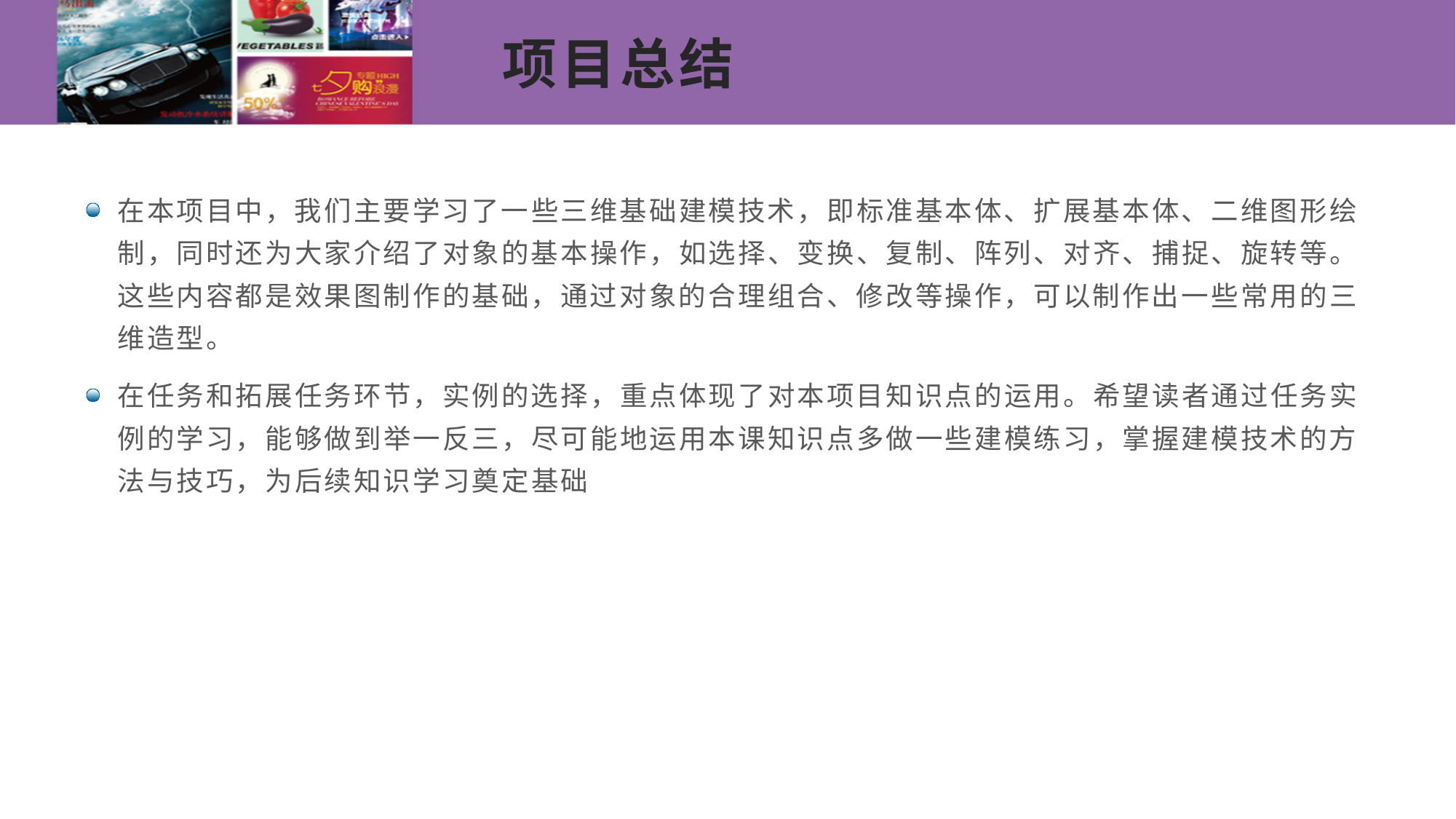

# 项目总结
在本项目中，我们主要学习了一些三维基础建模技术，即标准基本体、扩展基本体、二维图形绘制，同时还为大家介绍了对象的基本操作，如选择、变换、复制、阵列、对齐、捕捉、旋转等。这些内容都是效果图制作的基础，通过对象的合理组合、修改等操作，可以制作出一些常用的三维造型。
在任务和拓展任务环节，实例的选择，重点体现了对本项目知识点的运用。希望读者通过任务实例的学习，能够做到举一反三，尽可能地运用本课知识点多做一些建模练习，掌握建模技术的方法与技巧，为后续知识学习奠定基础